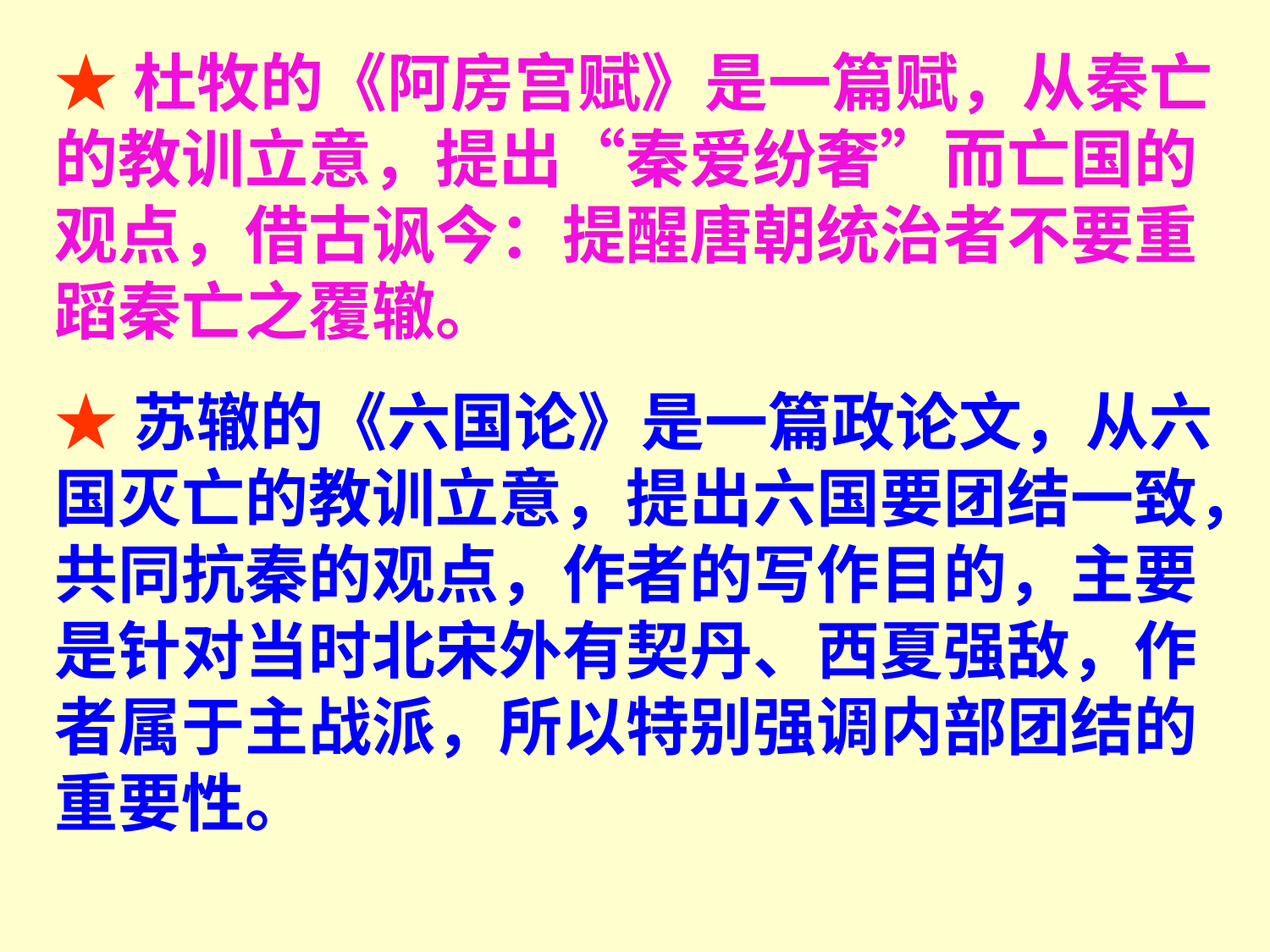

★杜牧的《阿房宫赋》是一篇赋，从秦亡的教训立意，提出“秦爱纷奢”而亡国的观点，借古讽今：提醒唐朝统治者不要重蹈秦亡之覆辙。
★苏辙的《六国论》是一篇政论文，从六国灭亡的教训立意，提出六国要团结一致，共同抗秦的观点，作者的写作目的，主要是针对当时北宋外有契丹、西夏强敌，作者属于主战派，所以特别强调内部团结的重要性。